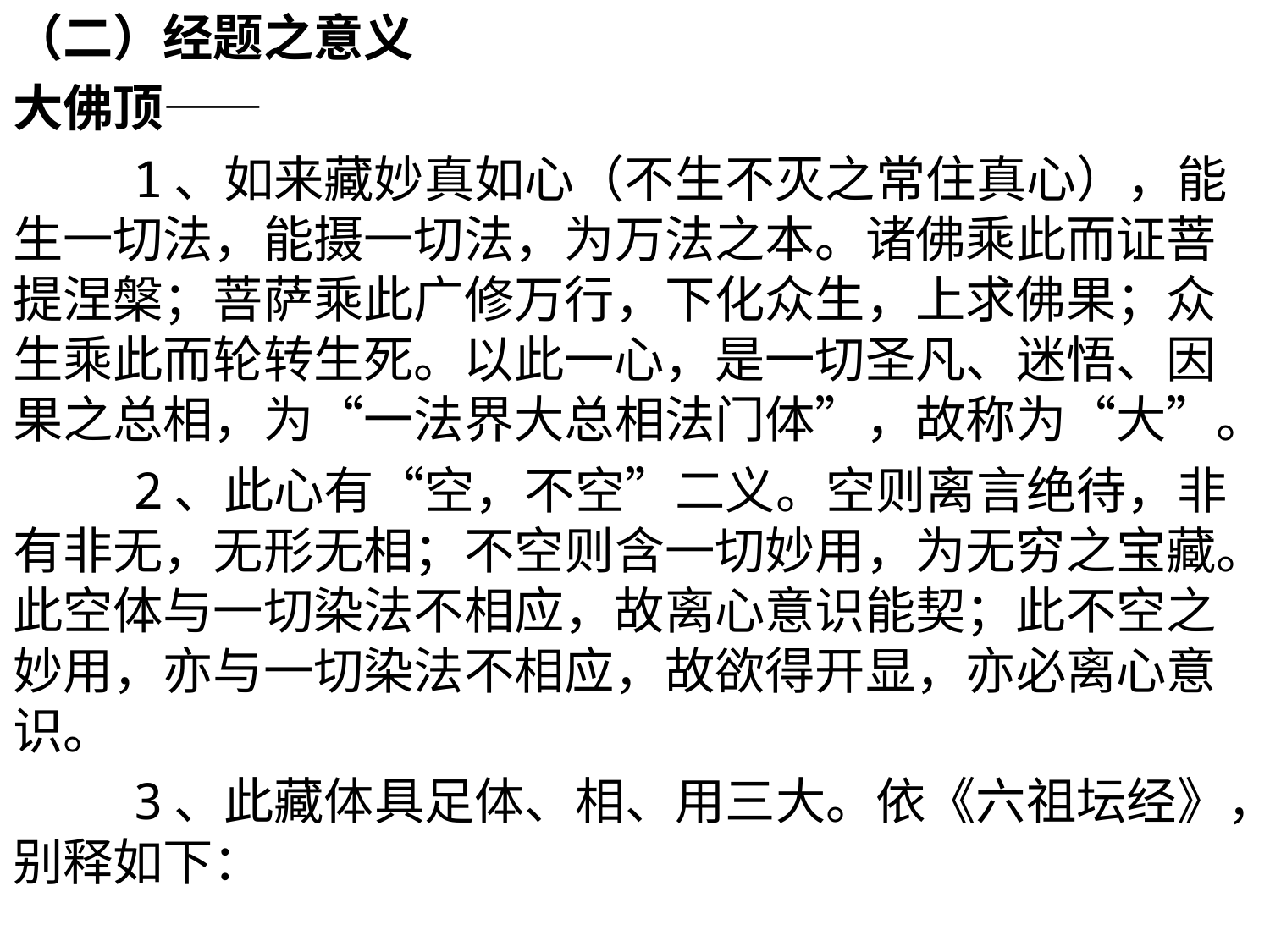

（二）经题之意义
大佛顶——
    1、如来藏妙真如心（不生不灭之常住真心），能生一切法，能摄一切法，为万法之本。诸佛乘此而证菩提涅槃；菩萨乘此广修万行，下化众生，上求佛果；众生乘此而轮转生死。以此一心，是一切圣凡、迷悟、因果之总相，为“一法界大总相法门体”，故称为“大”。
    2、此心有“空，不空”二义。空则离言绝待，非有非无，无形无相；不空则含一切妙用，为无穷之宝藏。此空体与一切染法不相应，故离心意识能契；此不空之妙用，亦与一切染法不相应，故欲得开显，亦必离心意识。
    3、此藏体具足体、相、用三大。依《六祖坛经》，别释如下：